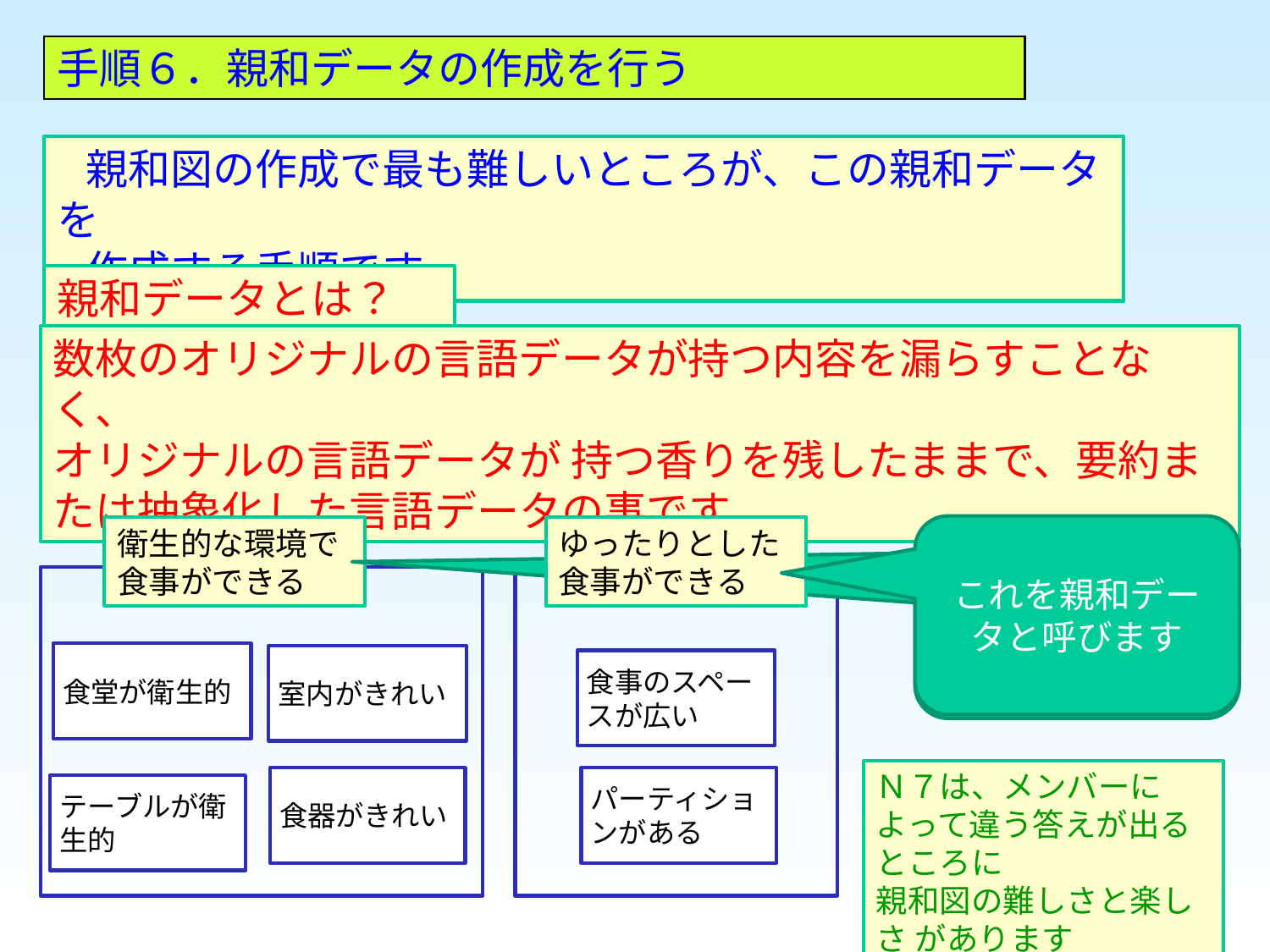

手順６．親和データの作成を行う
  親和図の作成で最も難しいところが、この親和データを
  作成する手順です。
親和データとは？
数枚のオリジナルの言語データが持つ内容を漏らすことなく、
オリジナルの言語データが 持つ香りを残したままで、要約または抽象化した言語データの事です。
これを親和データと呼びます
衛生的な環境で
食事ができる
ゆったりとした
食事ができる
これを親和データと呼びます

食堂が衛生的
室内がきれい
食事のスペースが広い
Ｎ７は、メンバーによって違う答えが出るところに
親和図の難しさと楽しさ があります
食器がきれい
パーティションがある
テーブルが衛生的